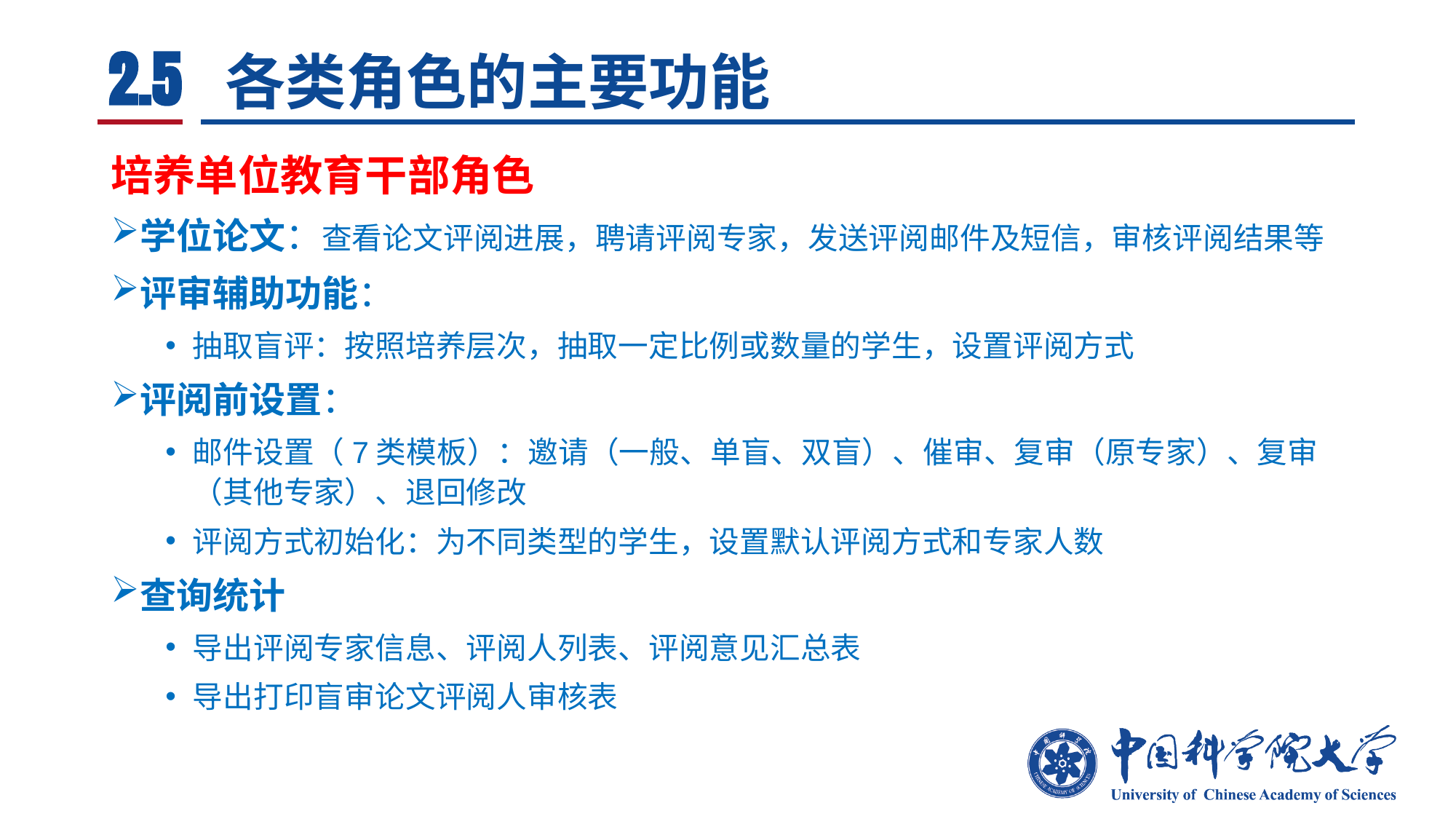

# 2.5  各类角色的主要功能
培养单位教育干部角色
学位论文：查看论文评阅进展，聘请评阅专家，发送评阅邮件及短信，审核评阅结果等
评审辅助功能：
抽取盲评：按照培养层次，抽取一定比例或数量的学生，设置评阅方式
评阅前设置：
邮件设置（7类模板）：邀请（一般、单盲、双盲）、催审、复审（原专家）、复审（其他专家）、退回修改
评阅方式初始化：为不同类型的学生，设置默认评阅方式和专家人数
查询统计
导出评阅专家信息、评阅人列表、评阅意见汇总表
导出打印盲审论文评阅人审核表